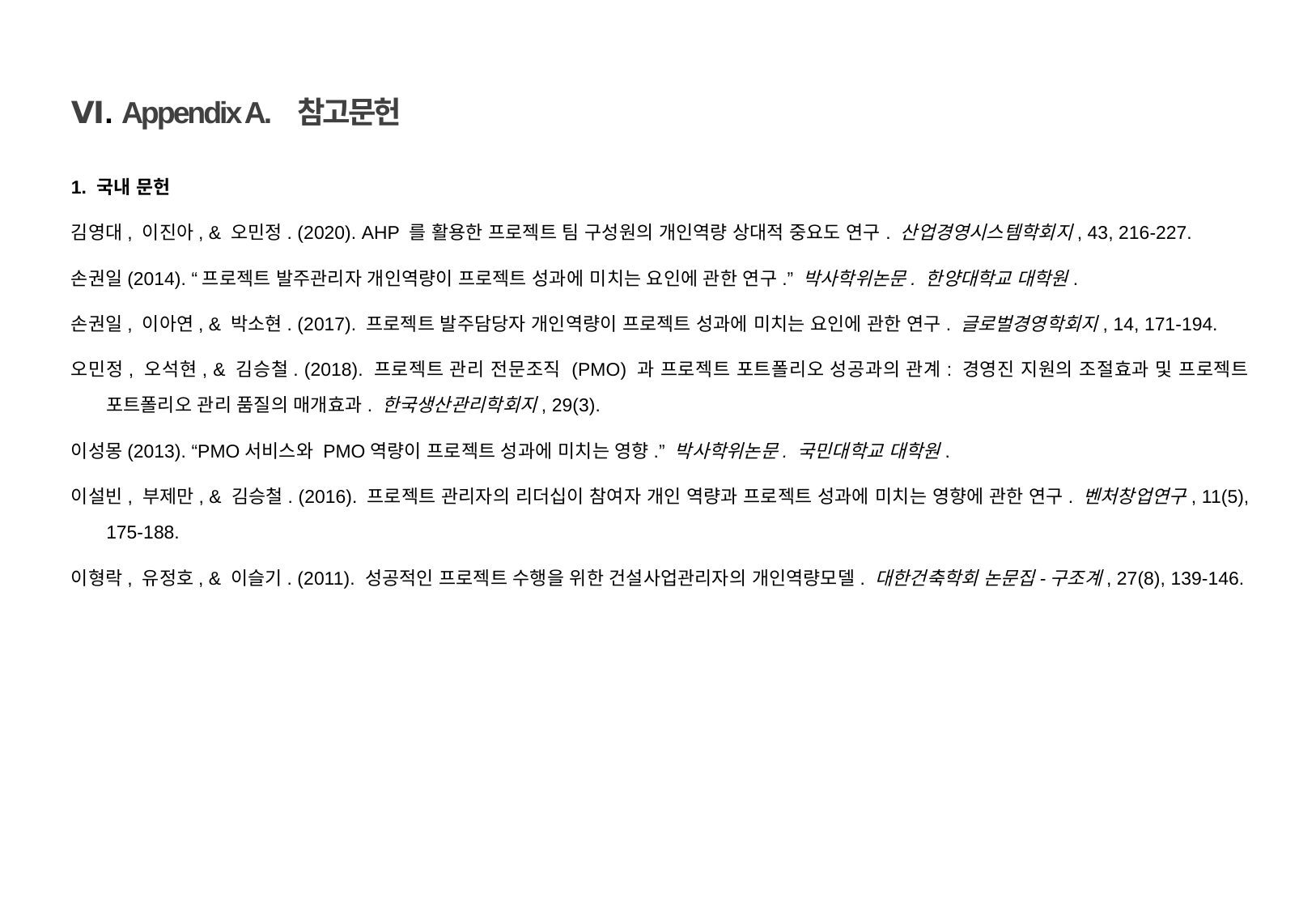

Ⅵ. Appendix A.   참고문헌
1. 국내 문헌
김영대, 이진아, & 오민정. (2020). AHP 를 활용한 프로젝트 팀 구성원의 개인역량 상대적 중요도 연구. 산업경영시스템학회지, 43, 216-227.
손권일(2014). “프로젝트 발주관리자 개인역량이 프로젝트 성과에 미치는 요인에 관한 연구.” 박사학위논문. 한양대학교 대학원.
손권일, 이아연, & 박소현. (2017). 프로젝트 발주담당자 개인역량이 프로젝트 성과에 미치는 요인에 관한 연구. 글로벌경영학회지, 14, 171-194.
오민정, 오석현, & 김승철. (2018). 프로젝트 관리 전문조직 (PMO) 과 프로젝트 포트폴리오 성공과의 관계: 경영진 지원의 조절효과 및 프로젝트 포트폴리오 관리 품질의 매개효과. 한국생산관리학회지, 29(3).
이성몽(2013). “PMO서비스와 PMO역량이 프로젝트 성과에 미치는 영향.” 박사학위논문. 국민대학교 대학원.
이설빈, 부제만, & 김승철. (2016). 프로젝트 관리자의 리더십이 참여자 개인 역량과 프로젝트 성과에 미치는 영향에 관한 연구. 벤처창업연구, 11(5), 175-188.
이형락, 유정호, & 이슬기. (2011). 성공적인 프로젝트 수행을 위한 건설사업관리자의 개인역량모델. 대한건축학회 논문집-구조계, 27(8), 139-146.